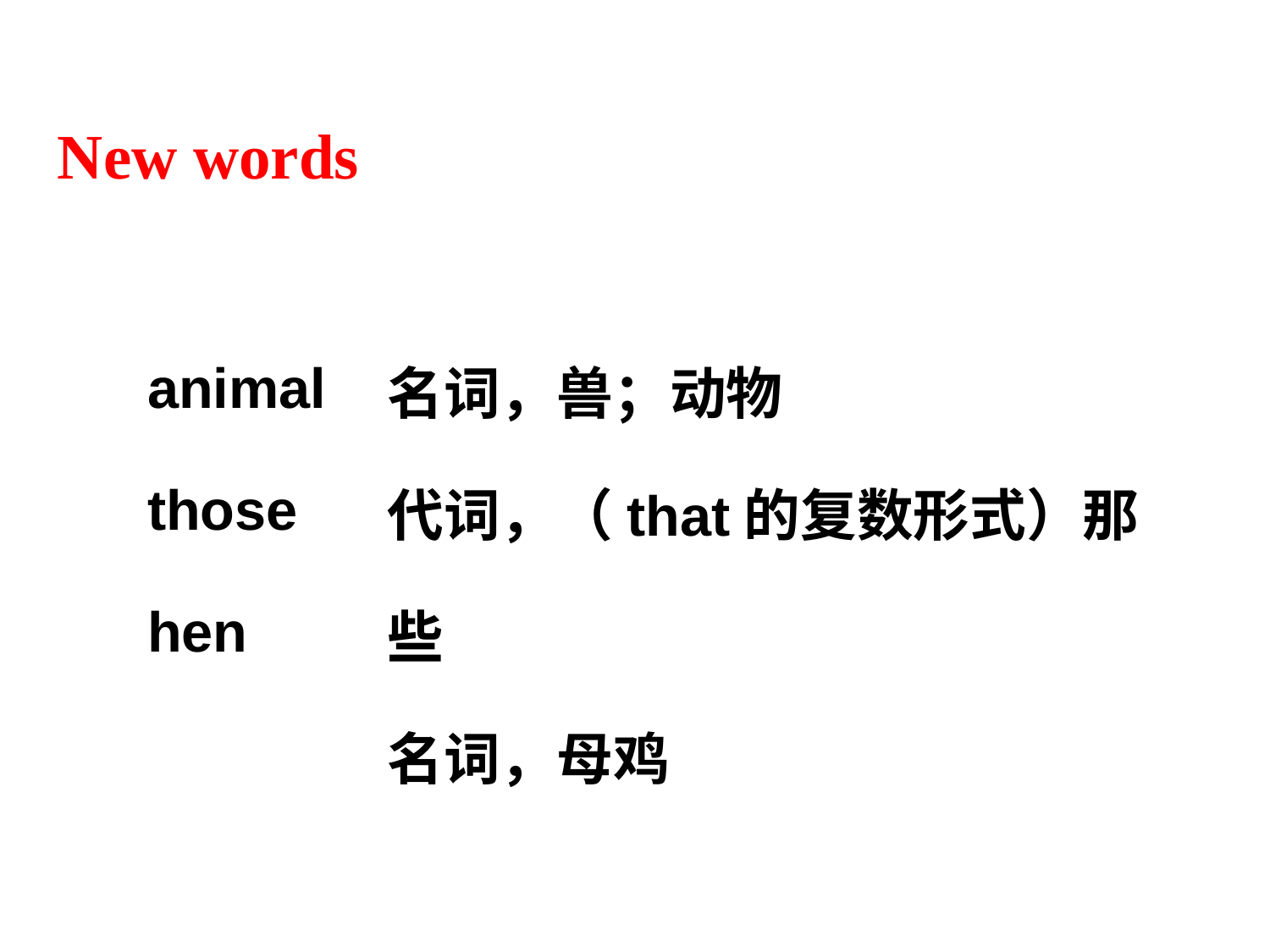

New words
animal
those
hen
名词，兽；动物
代词，（that的复数形式）那些
名词，母鸡